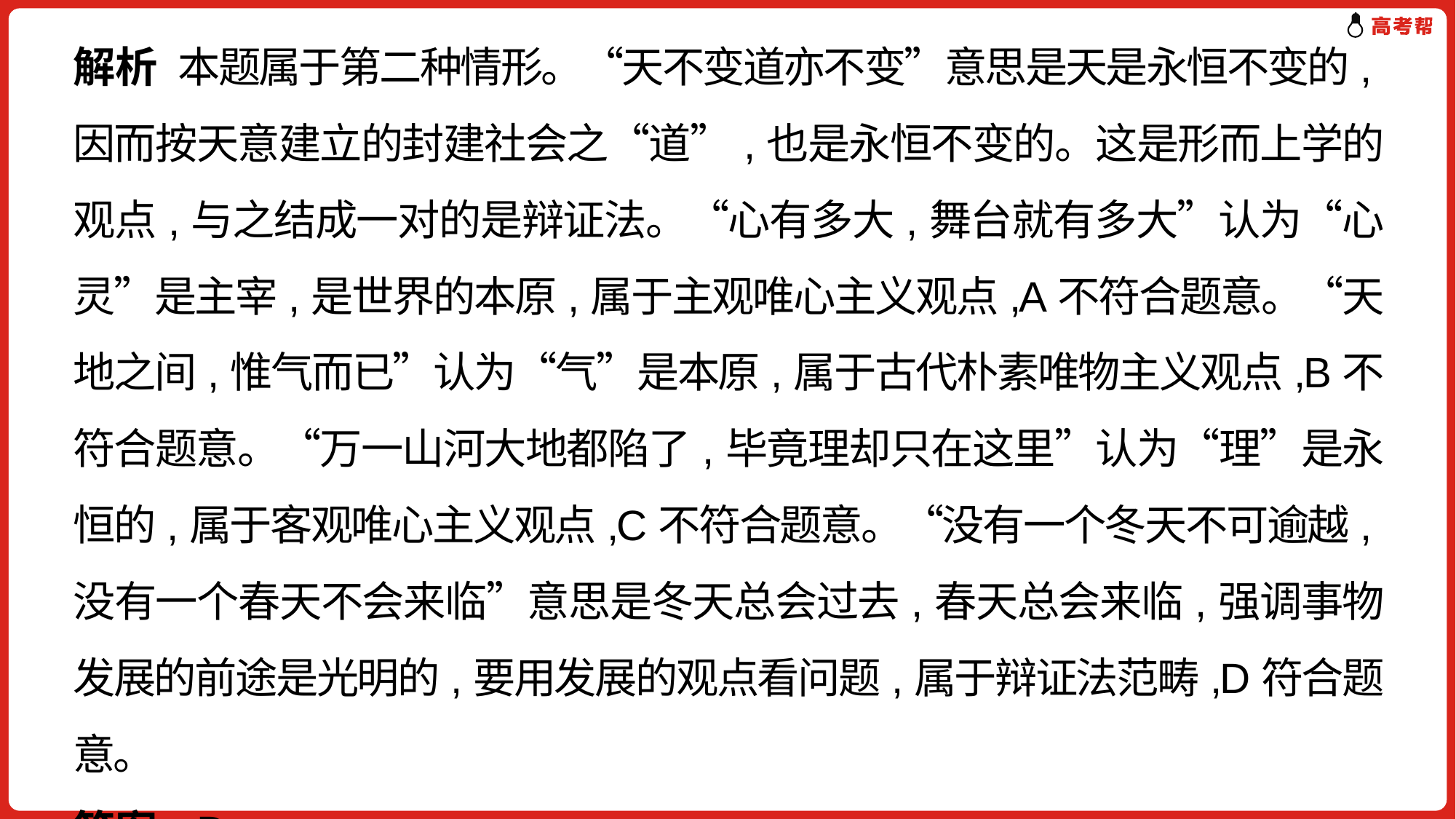

解析  本题属于第二种情形。“天不变道亦不变”意思是天是永恒不变的,因而按天意建立的封建社会之“道”,也是永恒不变的。这是形而上学的观点,与之结成一对的是辩证法。“心有多大,舞台就有多大”认为“心灵”是主宰,是世界的本原,属于主观唯心主义观点,A不符合题意。“天地之间,惟气而已”认为“气”是本原,属于古代朴素唯物主义观点,B不符合题意。“万一山河大地都陷了,毕竟理却只在这里”认为“理”是永恒的,属于客观唯心主义观点,C不符合题意。“没有一个冬天不可逾越,没有一个春天不会来临”意思是冬天总会过去,春天总会来临,强调事物发展的前途是光明的,要用发展的观点看问题,属于辩证法范畴,D符合题意。
答案   D